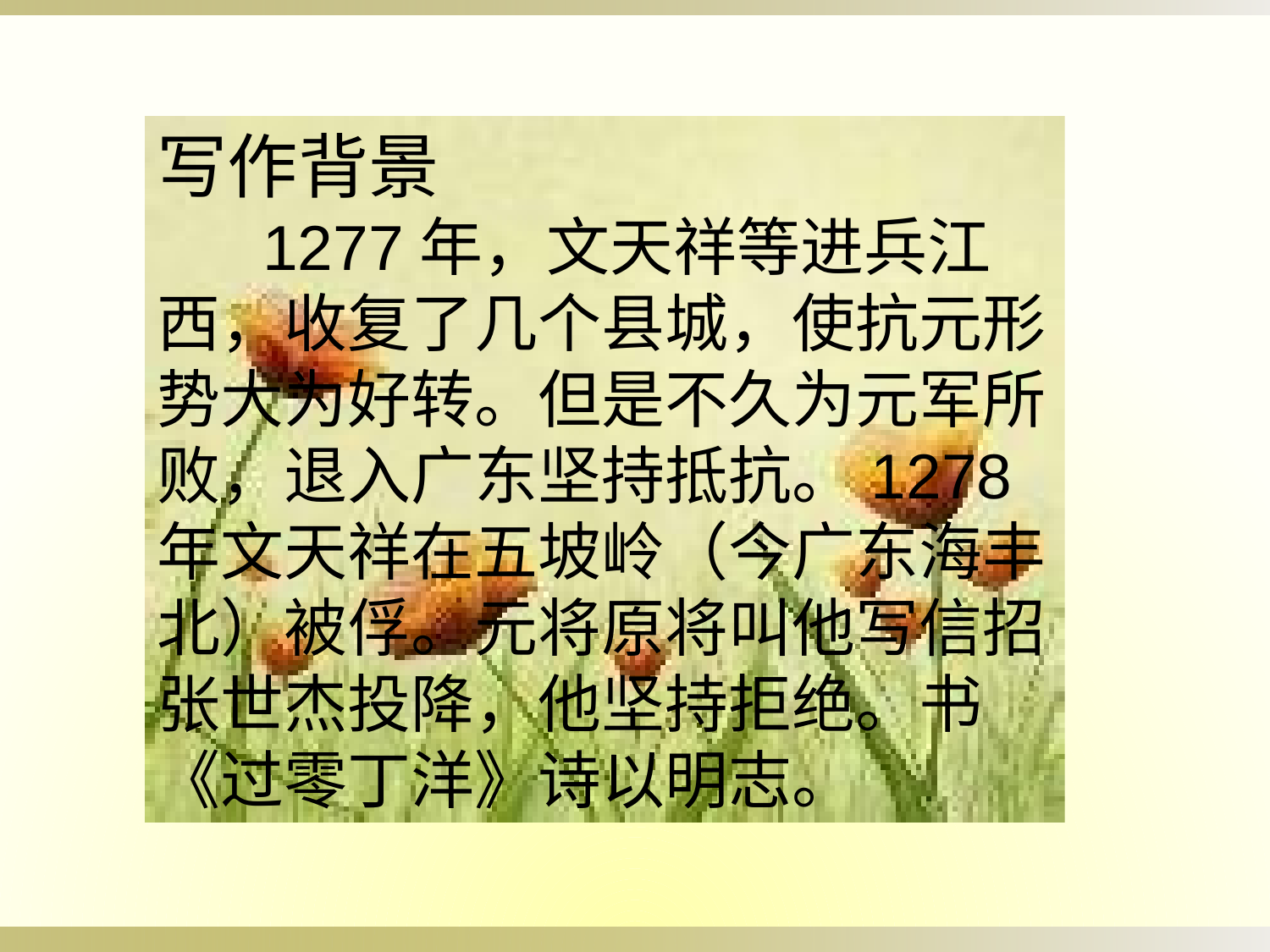

写作背景
      1277年，文天祥等进兵江西，收复了几个县城，使抗元形势大为好转。但是不久为元军所败，退入广东坚持抵抗。1278年文天祥在五坡岭（今广东海丰北）被俘。元将原将叫他写信招张世杰投降，他坚持拒绝。书《过零丁洋》诗以明志。